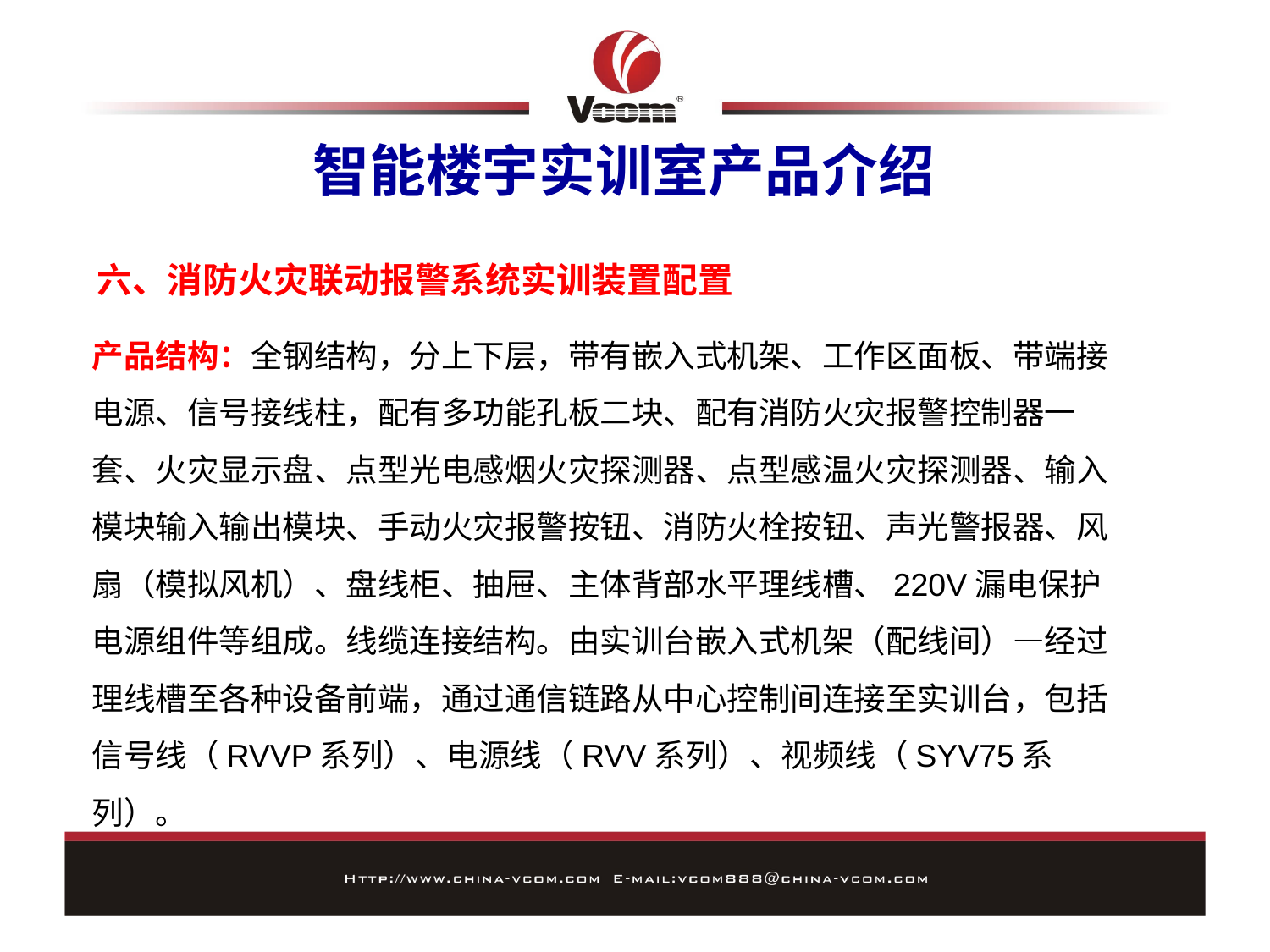

智能楼宇实训室产品介绍
六、消防火灾联动报警系统实训装置配置
产品结构：全钢结构，分上下层，带有嵌入式机架、工作区面板、带端接电源、信号接线柱，配有多功能孔板二块、配有消防火灾报警控制器一套、火灾显示盘、点型光电感烟火灾探测器、点型感温火灾探测器、输入模块输入输出模块、手动火灾报警按钮、消防火栓按钮、声光警报器、风扇（模拟风机）、盘线柜、抽屉、主体背部水平理线槽、220V漏电保护电源组件等组成。线缆连接结构。由实训台嵌入式机架（配线间）—经过理线槽至各种设备前端，通过通信链路从中心控制间连接至实训台，包括信号线（RVVP系列）、电源线（RVV系列）、视频线（SYV75系列）。